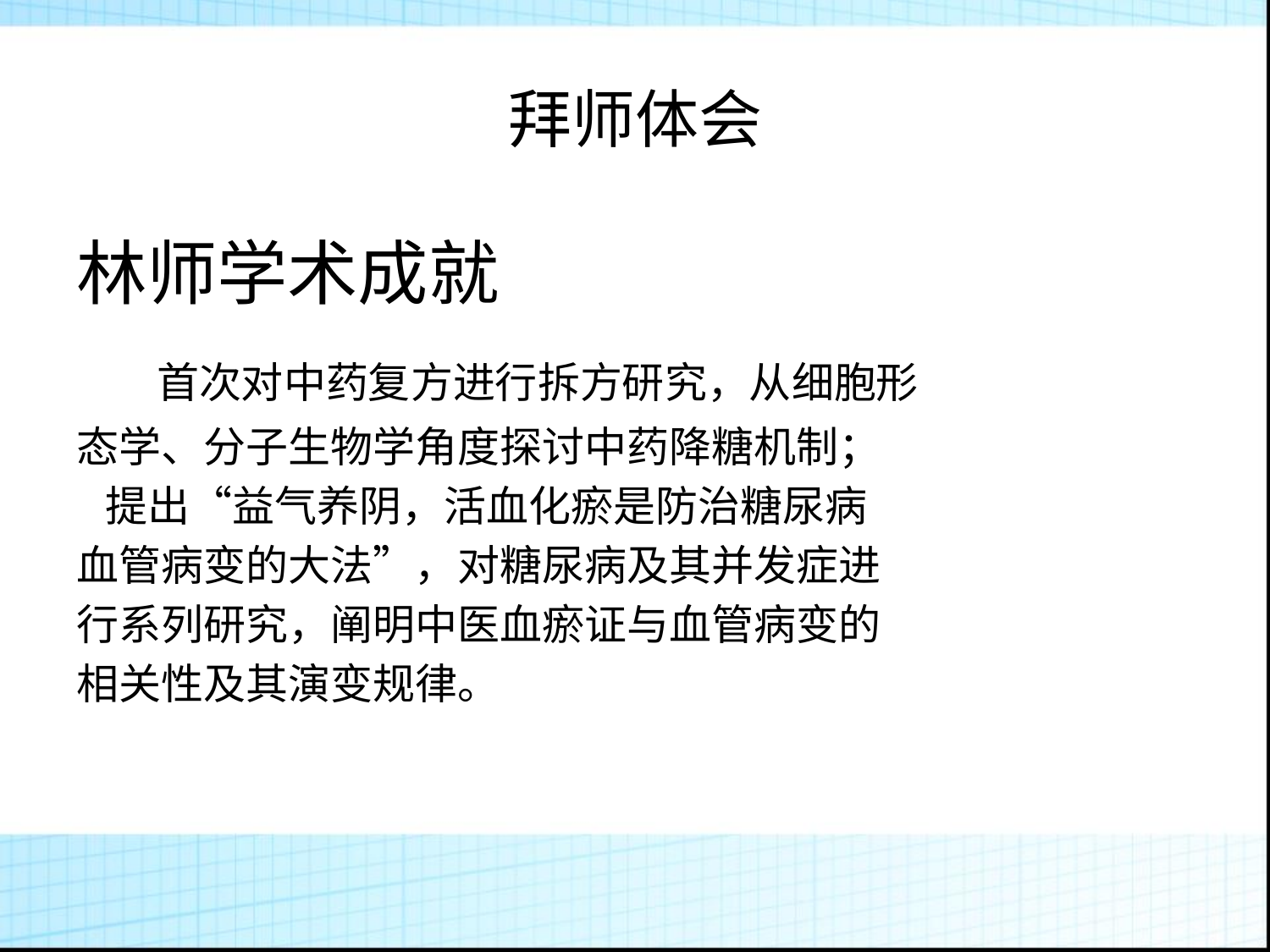

拜师体会
林师学术成就
    首次对中药复方进行拆方研究，从细胞形
态学、分子生物学角度探讨中药降糖机制；
  提出“益气养阴，活血化瘀是防治糖尿病
血管病变的大法”，对糖尿病及其并发症进
行系列研究，阐明中医血瘀证与血管病变的
相关性及其演变规律。